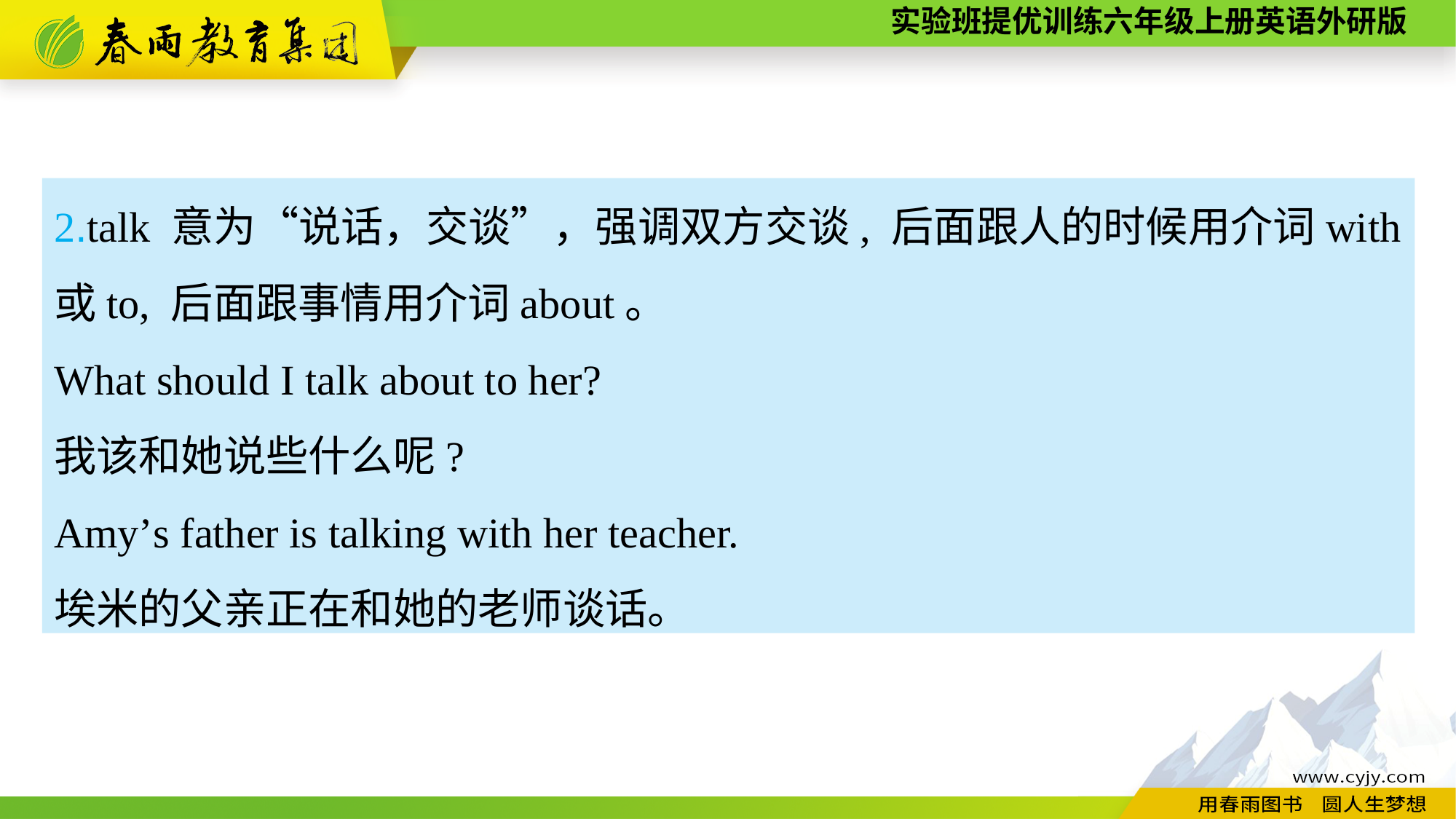

2.talk 意为“说话，交谈”，强调双方交谈, 后面跟人的时候用介词with或to, 后面跟事情用介词about。
What should I talk about to her?
我该和她说些什么呢?
Amy’s father is talking with her teacher.
埃米的父亲正在和她的老师谈话。